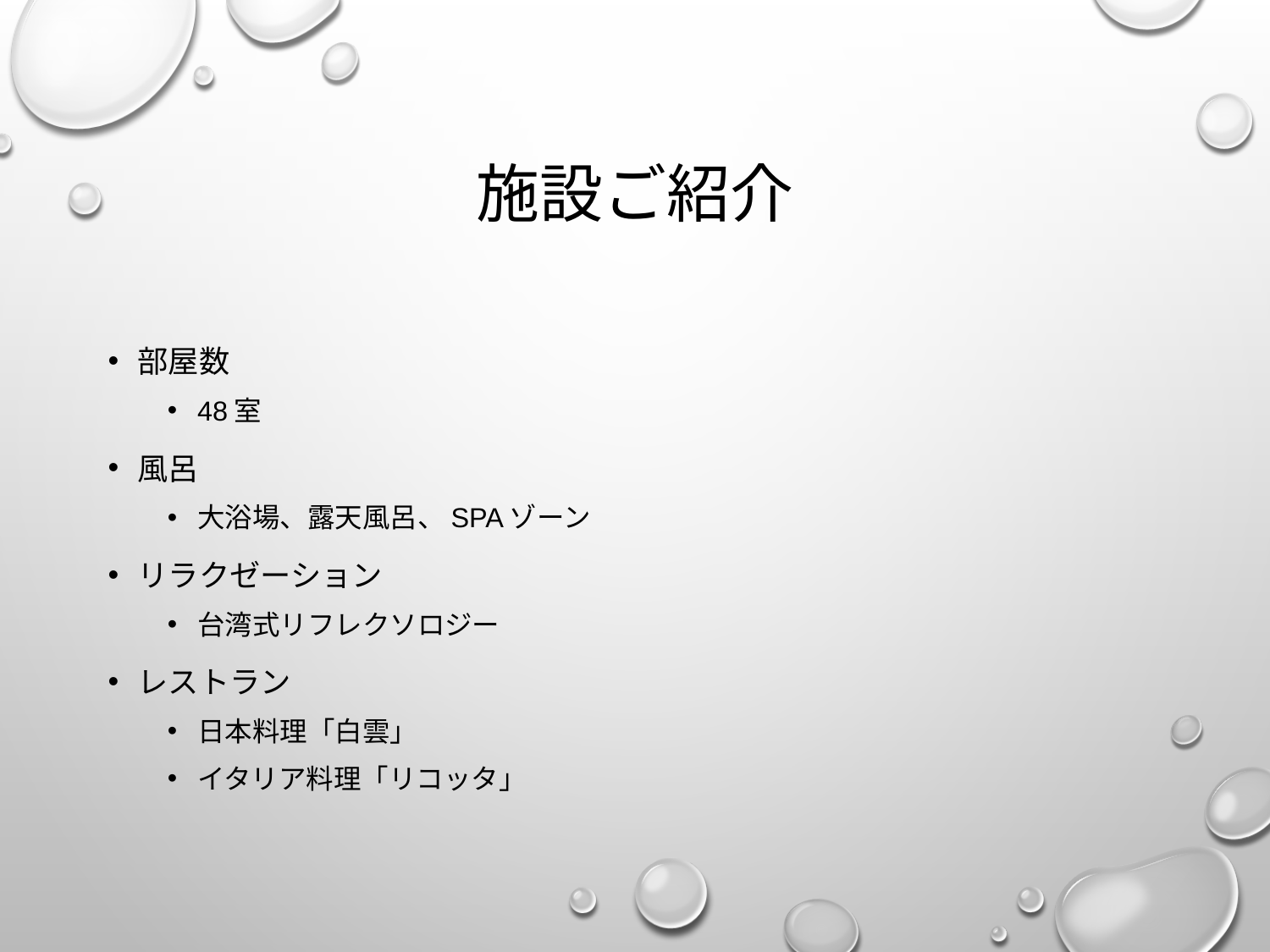

# 施設ご紹介
部屋数
48室
風呂
大浴場、露天風呂、Spaゾーン
リラクゼーション
台湾式リフレクソロジー
レストラン
日本料理「白雲」
イタリア料理「リコッタ」